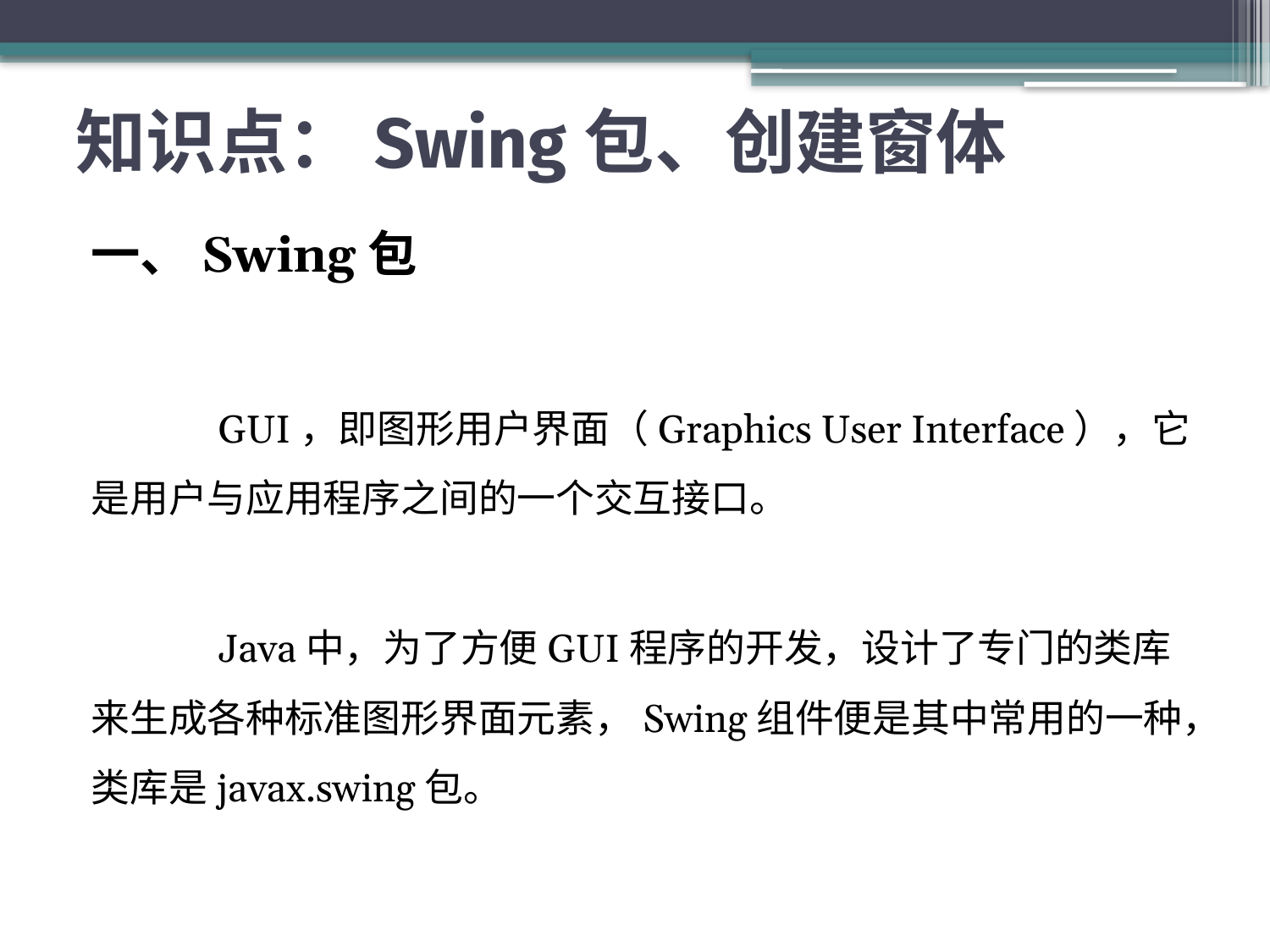

# 知识点：Swing包、创建窗体
一、Swing包

	GUI，即图形用户界面（Graphics User Interface），它是用户与应用程序之间的一个交互接口。

	Java中，为了方便GUI程序的开发，设计了专门的类库来生成各种标准图形界面元素，Swing组件便是其中常用的一种，类库是javax.swing包。